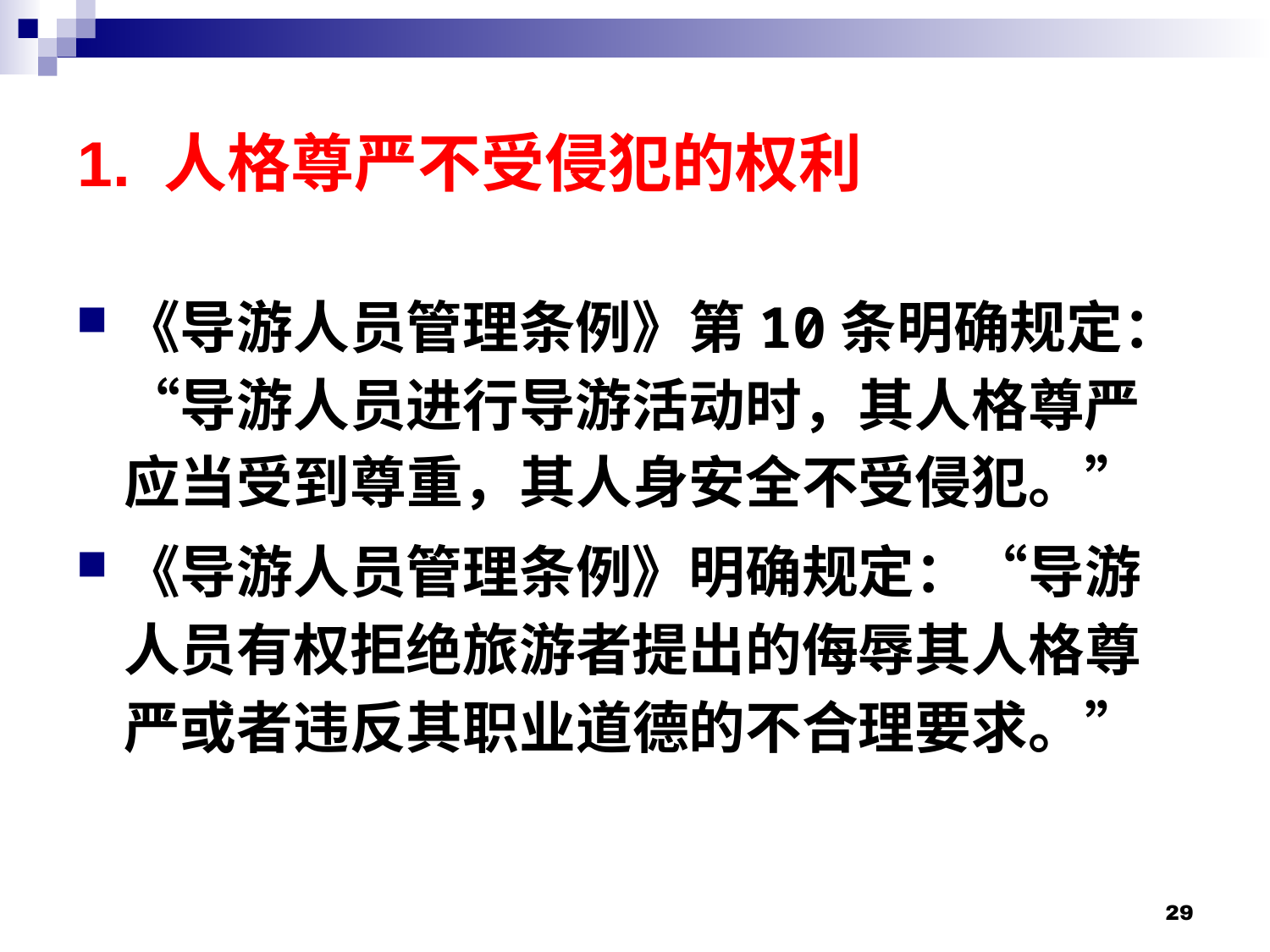

# 1. 人格尊严不受侵犯的权利
《导游人员管理条例》第10条明确规定：“导游人员进行导游活动时，其人格尊严应当受到尊重，其人身安全不受侵犯。”
《导游人员管理条例》明确规定：“导游人员有权拒绝旅游者提出的侮辱其人格尊严或者违反其职业道德的不合理要求。”
29